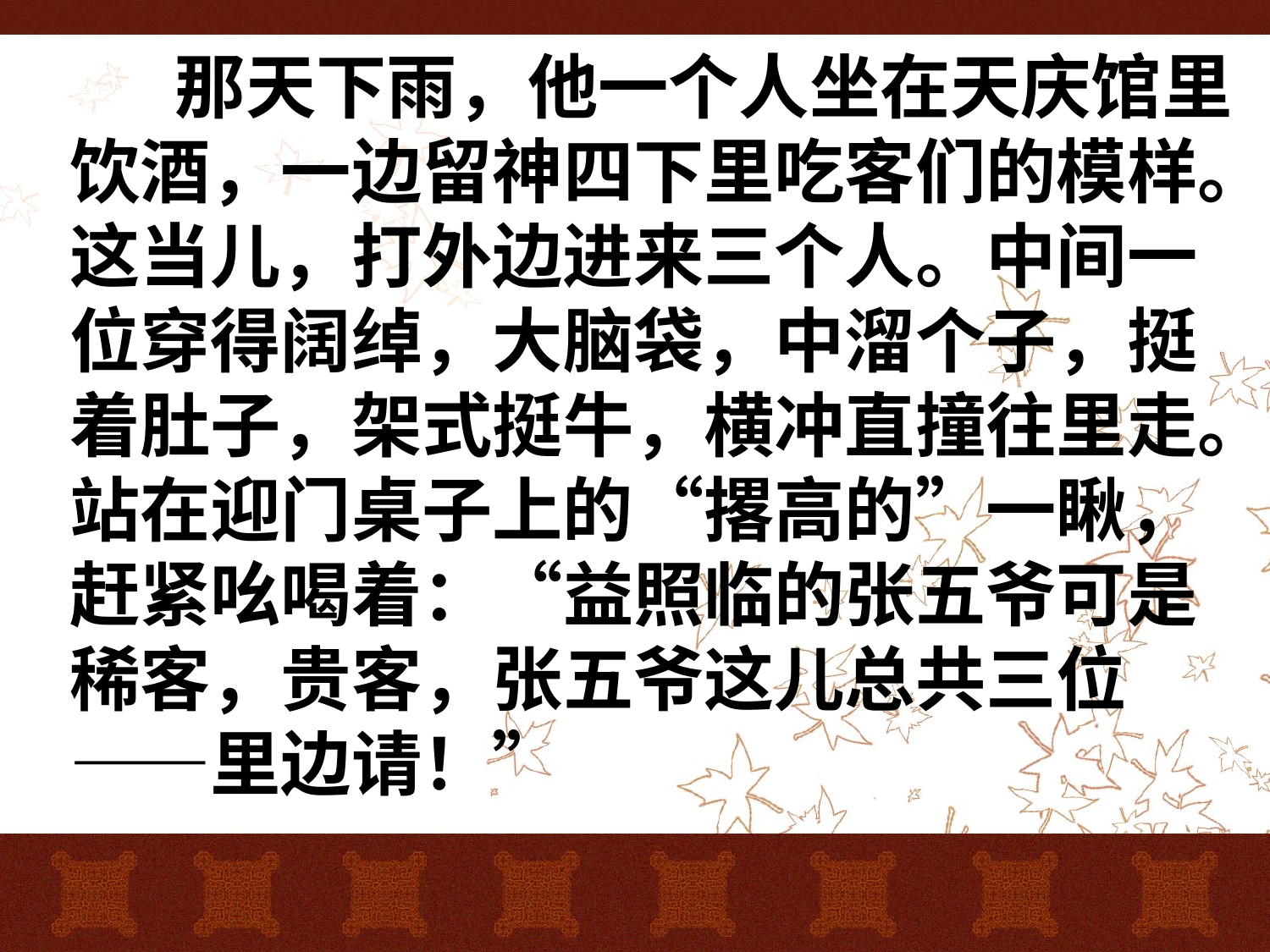

那天下雨，他一个人坐在天庆馆里饮酒，一边留神四下里吃客们的模样。这当儿，打外边进来三个人。中间一位穿得阔绰，大脑袋，中溜个子，挺着肚子，架式挺牛，横冲直撞往里走。站在迎门桌子上的“撂高的”一瞅，赶紧吆喝着：“益照临的张五爷可是稀客，贵客，张五爷这儿总共三位——里边请！”